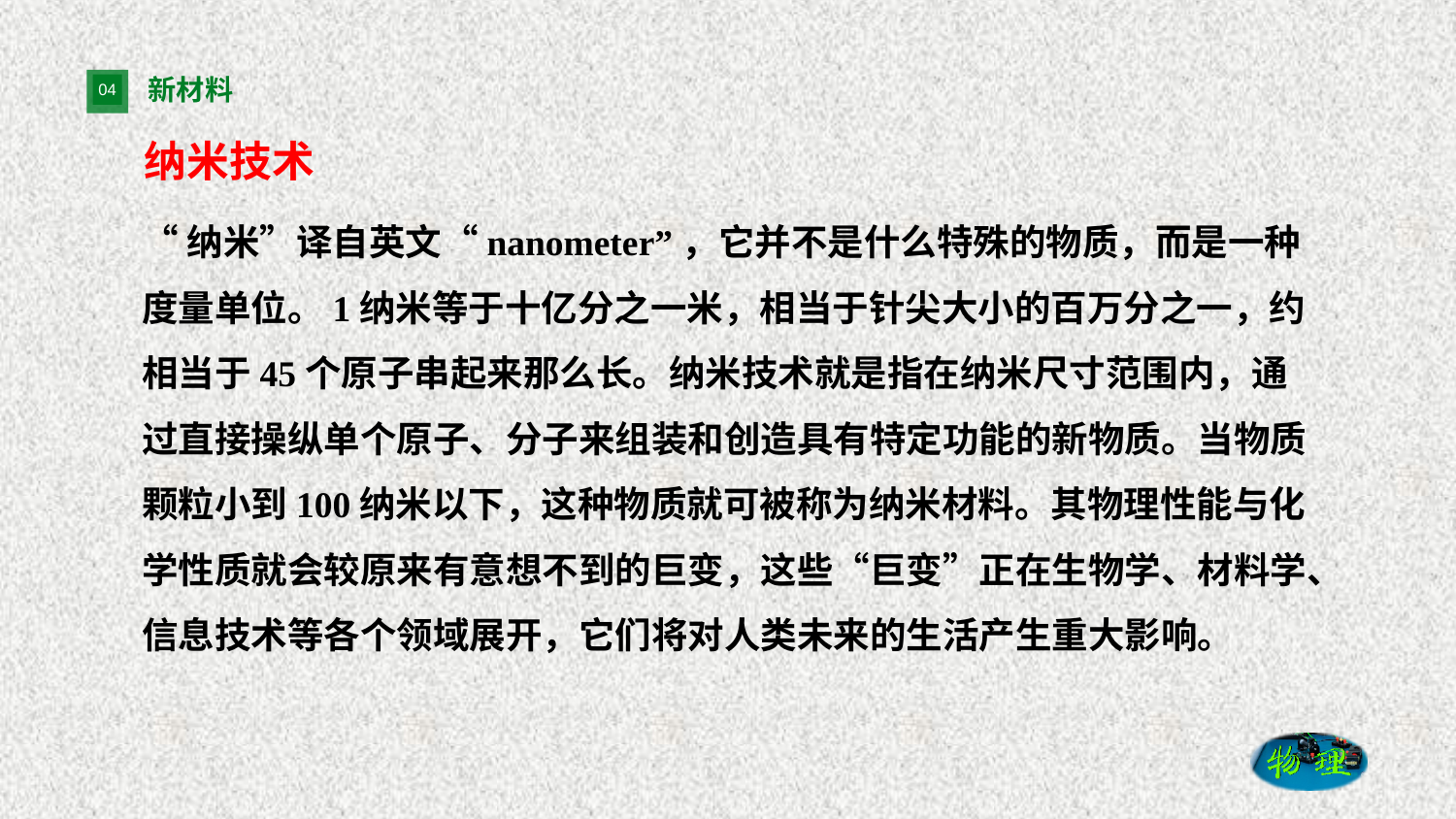

# 新材料
纳米技术
“纳米”译自英文“nanometer”，它并不是什么特殊的物质，而是一种度量单位。1纳米等于十亿分之一米，相当于针尖大小的百万分之一，约相当于45个原子串起来那么长。纳米技术就是指在纳米尺寸范围内，通过直接操纵单个原子、分子来组装和创造具有特定功能的新物质。当物质颗粒小到100纳米以下，这种物质就可被称为纳米材料。其物理性能与化学性质就会较原来有意想不到的巨变，这些“巨变”正在生物学、材料学、信息技术等各个领域展开，它们将对人类未来的生活产生重大影响。